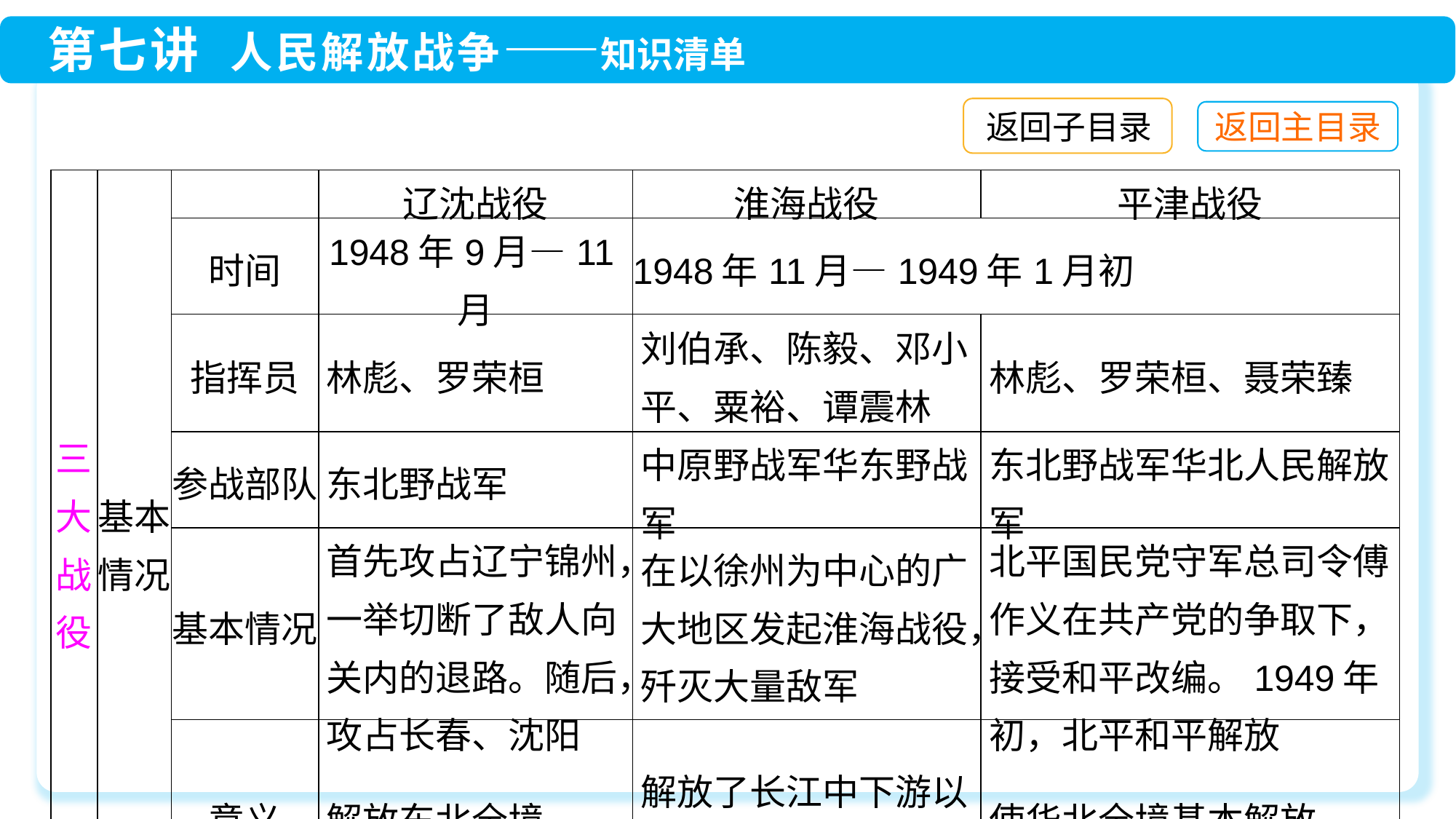

返回子目录
| 三大 战役 | 基本情况 |  | 辽沈战役 | 淮海战役 | 平津战役 |
| --- | --- | --- | --- | --- | --- |
|  |  | 时间 | 1948年9月—11月 | 1948年11月—1949年1月初 |  |
|  |  | 指挥员 | 林彪、罗荣桓 | 刘伯承、陈毅、邓小平、粟裕、谭震林 | 林彪、罗荣桓、聂荣臻 |
|  |  | 参战部队 | 东北野战军 | 中原野战军华东野战军 | 东北野战军华北人民解放军 |
|  |  | 基本情况 | 首先攻占辽宁锦州，一举切断了敌人向关内的退路。随后，攻占长春、沈阳 | 在以徐州为中心的广大地区发起淮海战役，歼灭大量敌军 | 北平国民党守军总司令傅作义在共产党的争取下，接受和平改编。1949年初，北平和平解放 |
|  |  | 意义 | 解放东北全境 | 解放了长江中下游以北的广大地区 | 使华北全境基本解放 |